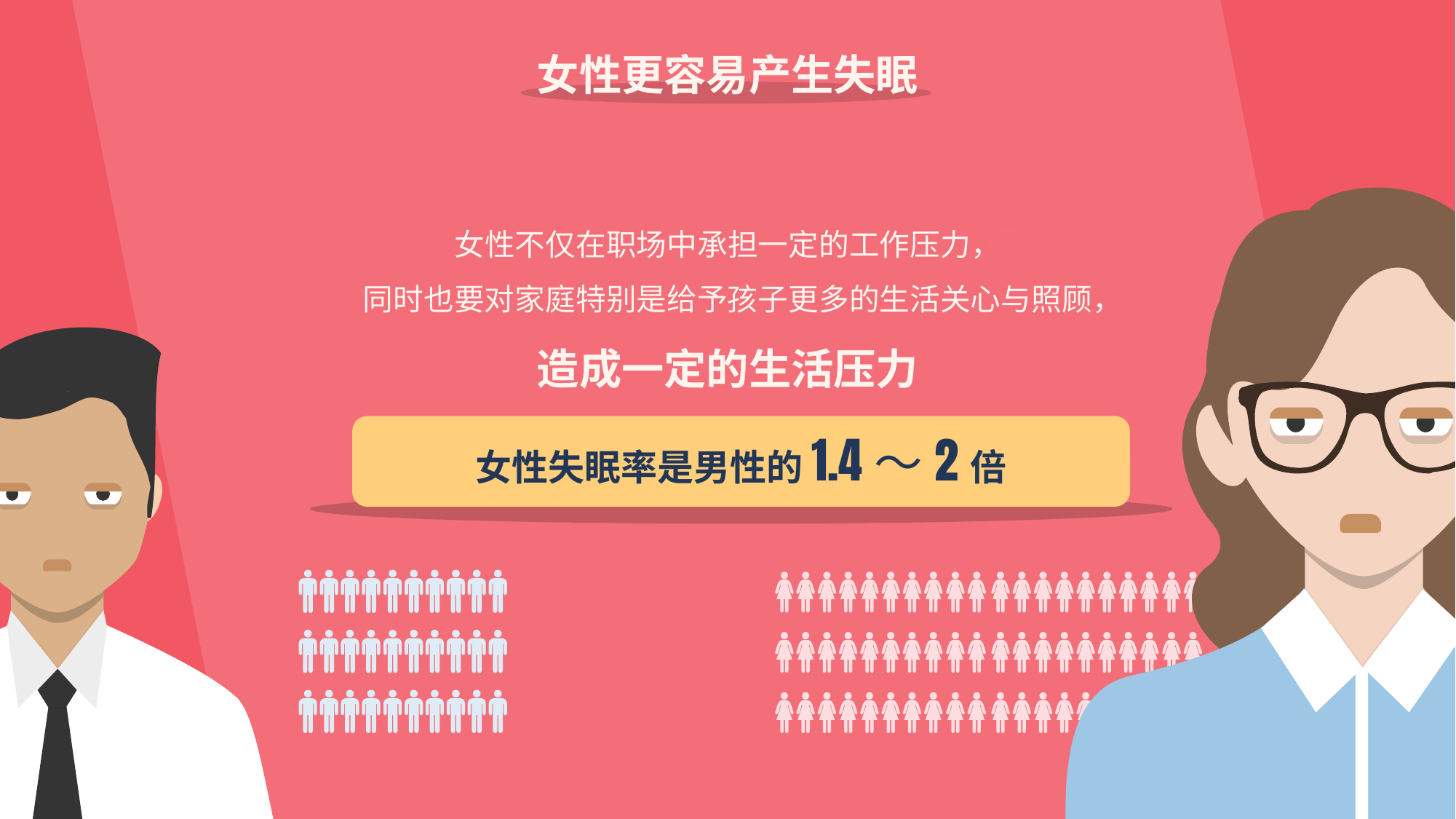

女性更容易产生失眠

女性不仅在职场中承担一定的工作压力，
同时也要对家庭特别是给予孩子更多的生活关心与照顾，
造成一定的生活压力

女性失眠率是男性的1.4～2倍